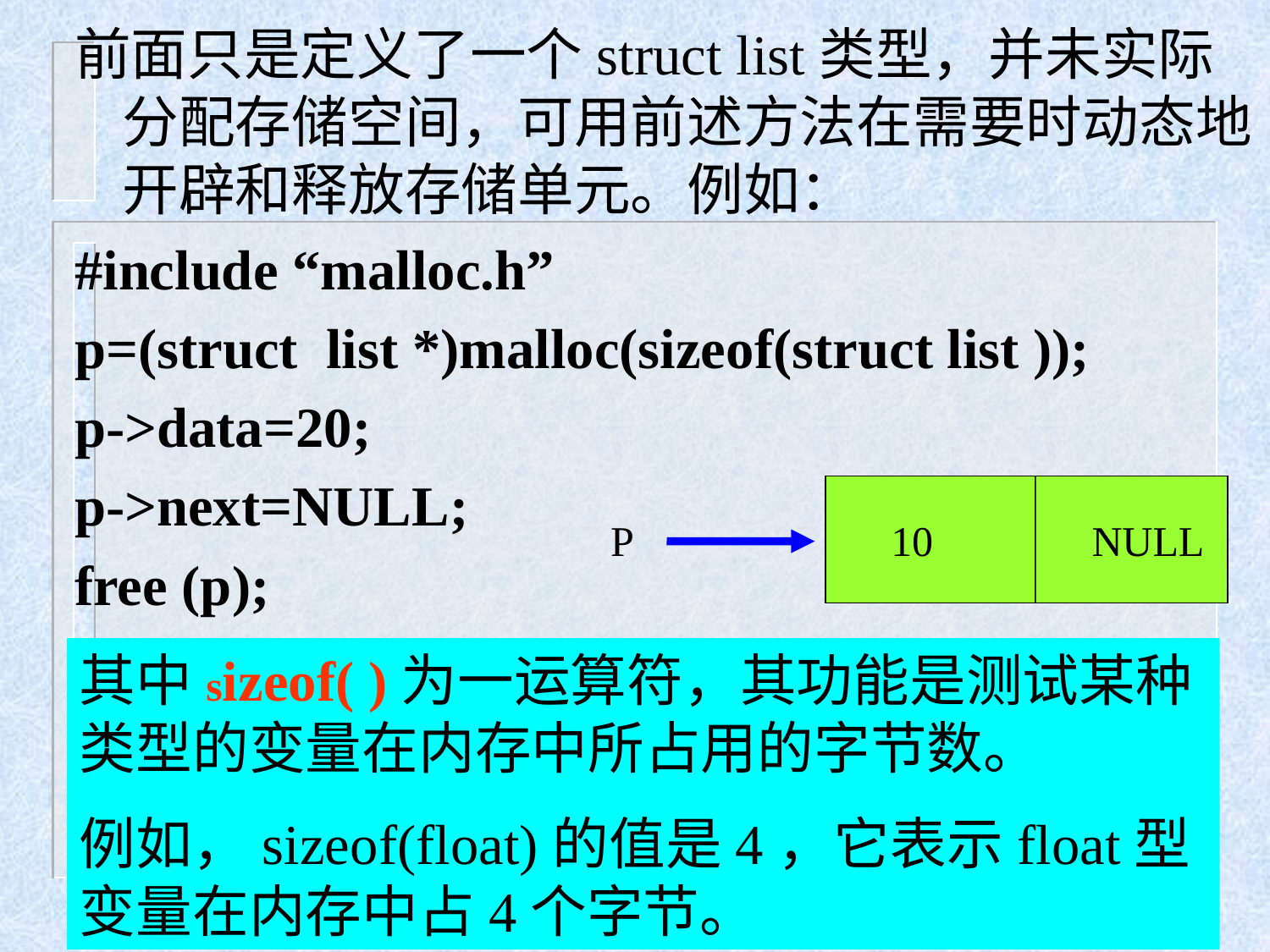

前面只是定义了一个struct list类型，并未实际分配存储空间，可用前述方法在需要时动态地开辟和释放存储单元。例如：
#include “malloc.h”
p=(struct  list *)malloc(sizeof(struct list ));
p->data=20;
p->next=NULL;
free (p);
     10               NULL

P

其中sizeof( )为一运算符，其功能是测试某种类型的变量在内存中所占用的字节数。
例如，sizeof(float)的值是4，它表示float型变量在内存中占4个字节。